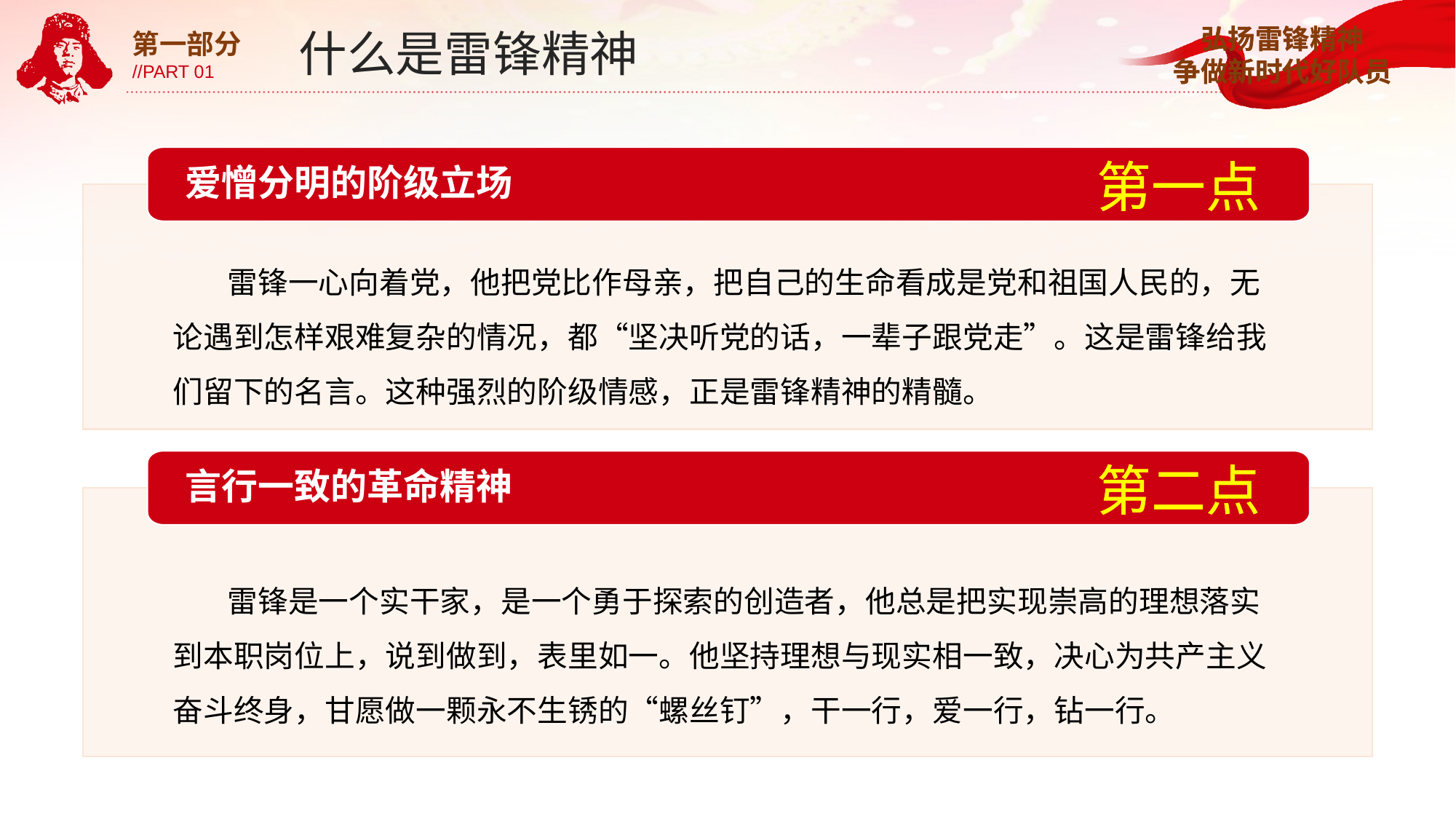

什么是雷锋精神
第一部分
//PART 01
爱憎分明的阶级立场
第一点
第一点

雷锋一心向着党，他把党比作母亲，把自己的生命看成是党和祖国人民的，无论遇到怎样艰难复杂的情况，都“坚决听党的话，一辈子跟党走”。这是雷锋给我们留下的名言。这种强烈的阶级情感，正是雷锋精神的精髓。
言行一致的革命精神
第二点
第二点

雷锋是一个实干家，是一个勇于探索的创造者，他总是把实现崇高的理想落实到本职岗位上，说到做到，表里如一。他坚持理想与现实相一致，决心为共产主义奋斗终身，甘愿做一颗永不生锈的“螺丝钉”，干一行，爱一行，钻一行。